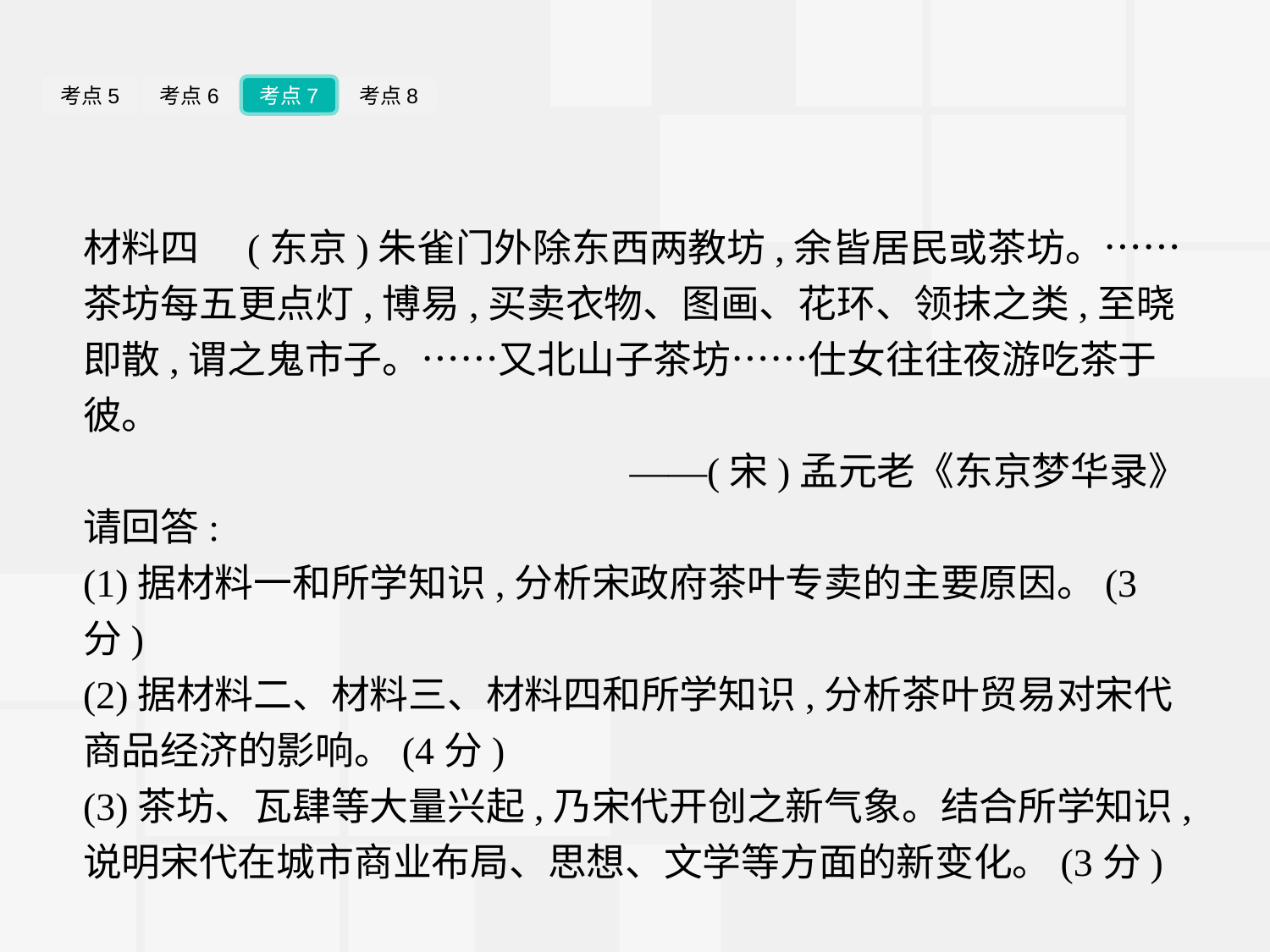

考点5
考点6
考点7
考点8
材料四　(东京)朱雀门外除东西两教坊,余皆居民或茶坊。……茶坊每五更点灯,博易,买卖衣物、图画、花环、领抹之类,至晓即散,谓之鬼市子。……又北山子茶坊……仕女往往夜游吃茶于彼。
——(宋)孟元老《东京梦华录》
请回答:
(1)据材料一和所学知识,分析宋政府茶叶专卖的主要原因。(3分)
(2)据材料二、材料三、材料四和所学知识,分析茶叶贸易对宋代商品经济的影响。(4分)
(3)茶坊、瓦肆等大量兴起,乃宋代开创之新气象。结合所学知识,说明宋代在城市商业布局、思想、文学等方面的新变化。(3分)